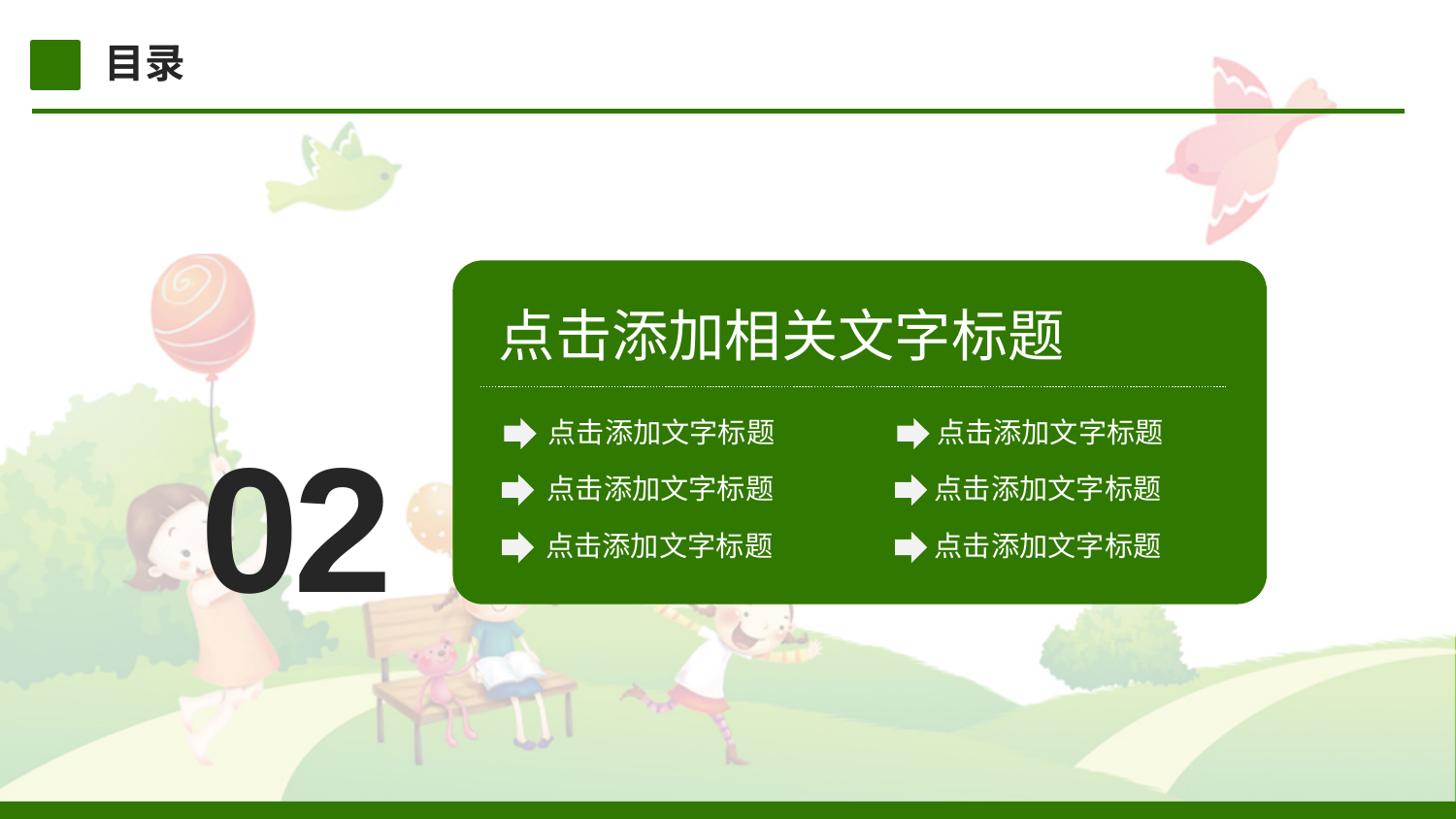

目录

点击添加相关文字标题
02
点击添加文字标题
点击添加文字标题

点击添加文字标题
点击添加文字标题

点击添加文字标题
点击添加文字标题